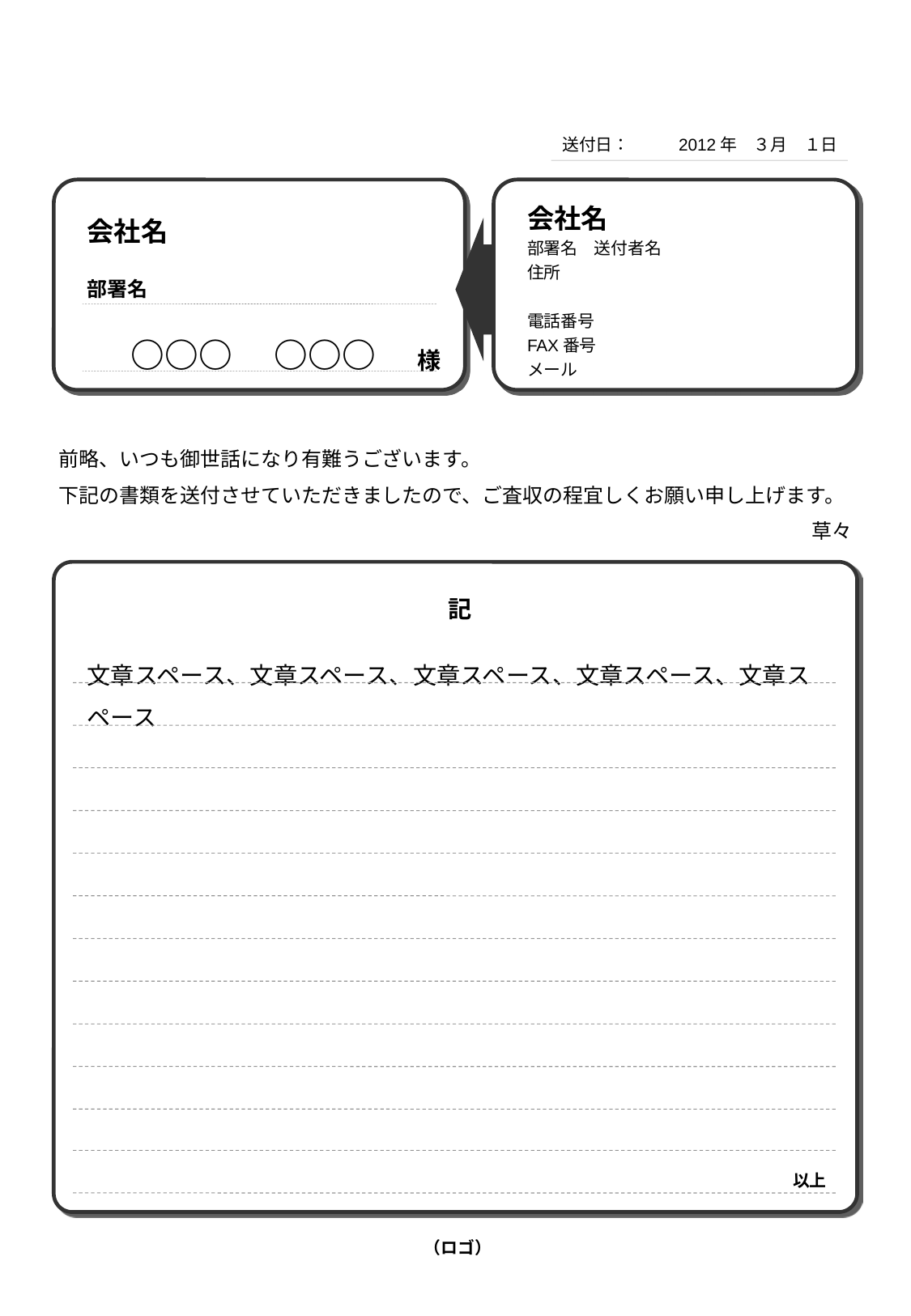

送 付 状
送付日：
2012年　３月　１日

会社名
会社名
部署名　送付者名
住所

電話番号
FAX番号
メール

部署名
○○○　○○○

様

前略、いつも御世話になり有難うございます。
下記の書類を送付させていただきましたので、ご査収の程宜しくお願い申し上げます。
草々

記
文章スペース、文章スペース、文章スペース、文章スペース、文章スペース

以上

　（ロゴ）